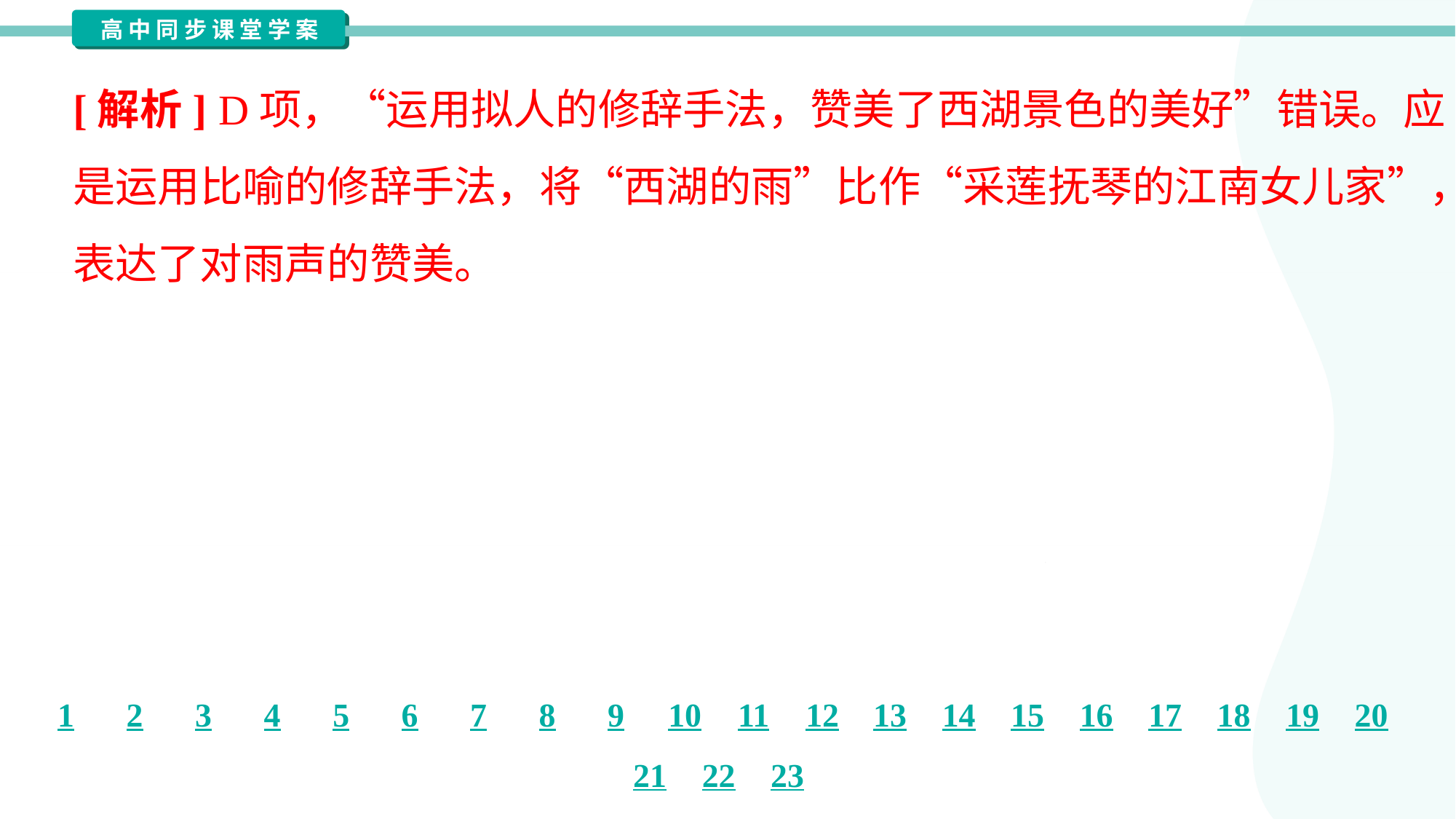

[解析] D项，“运用拟人的修辞手法，赞美了西湖景色的美好”错误。应
是运用比喻的修辞手法，将“西湖的雨”比作“采莲抚琴的江南女儿家”，
表达了对雨声的赞美。